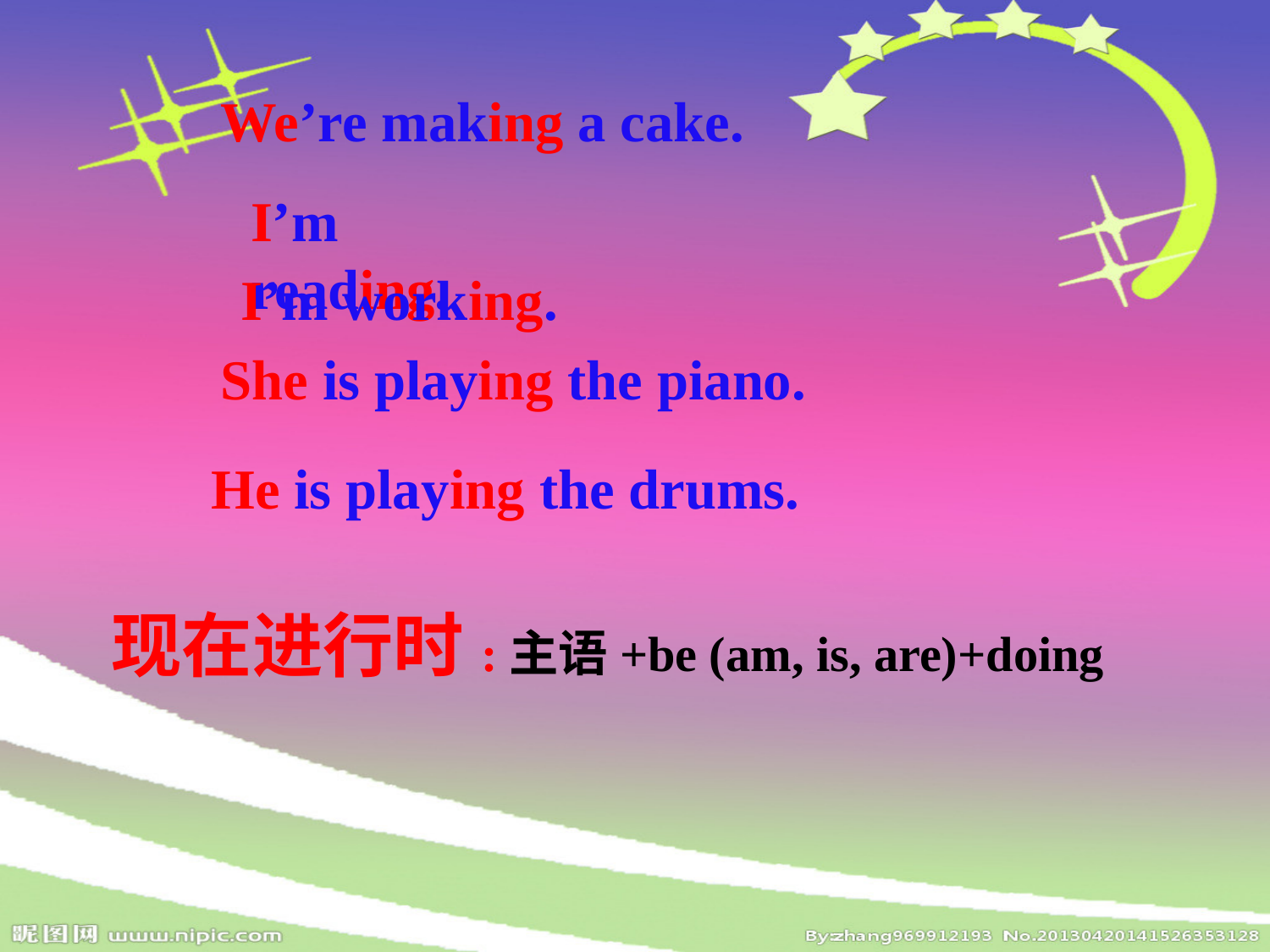

We’re making a cake.
I’m reading.
I’m working.
She is playing the piano.
He is playing the drums.
现在进行时:主语+be (am, is, are)+doing